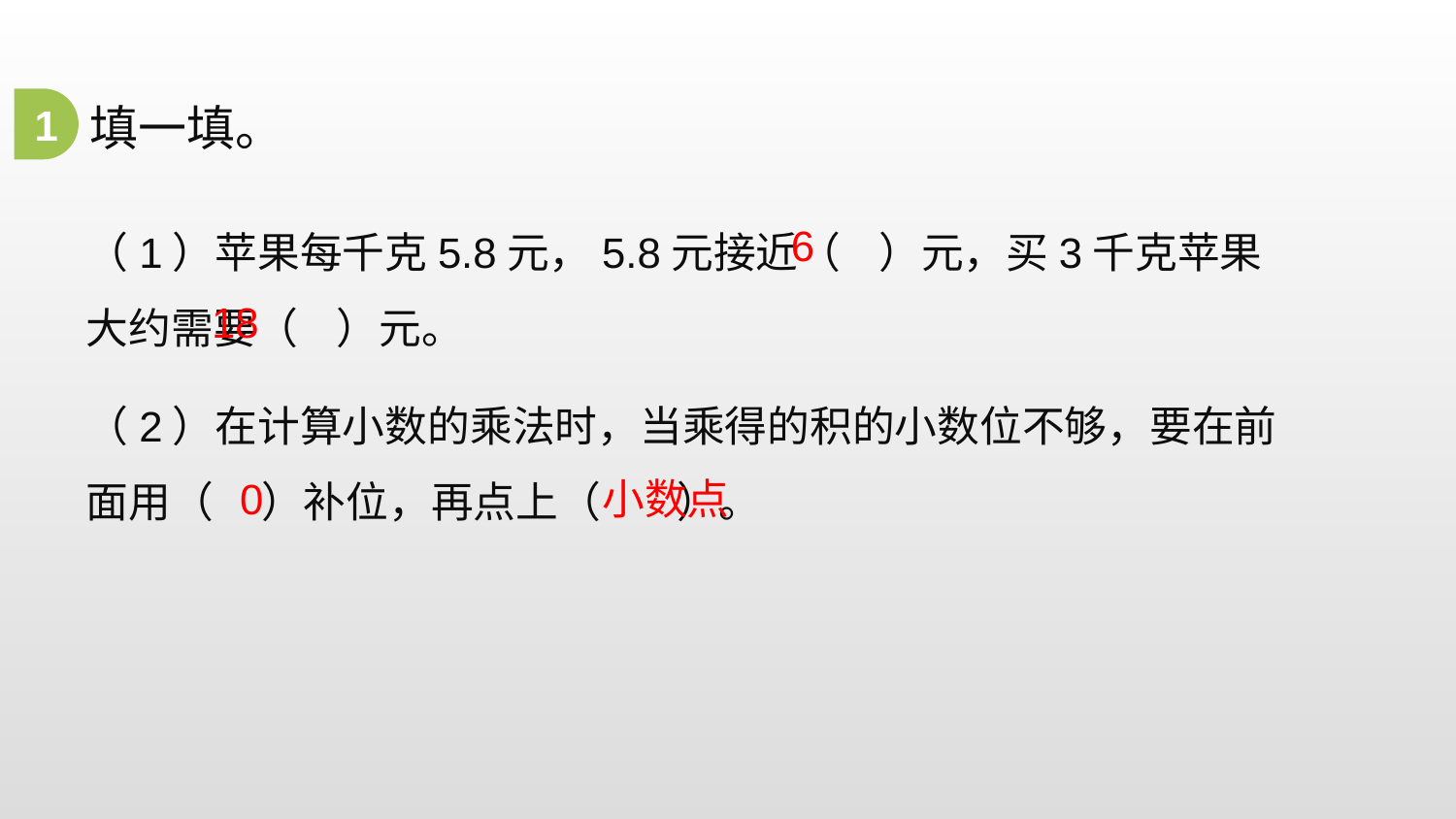

1
填一填。
（1）苹果每千克5.8元，5.8元接近（    ）元，买3千克苹果大约需要（    ）元。
（2）在计算小数的乘法时，当乘得的积的小数位不够，要在前面用（     ）补位，再点上（        ）。
6
18
0
小数点